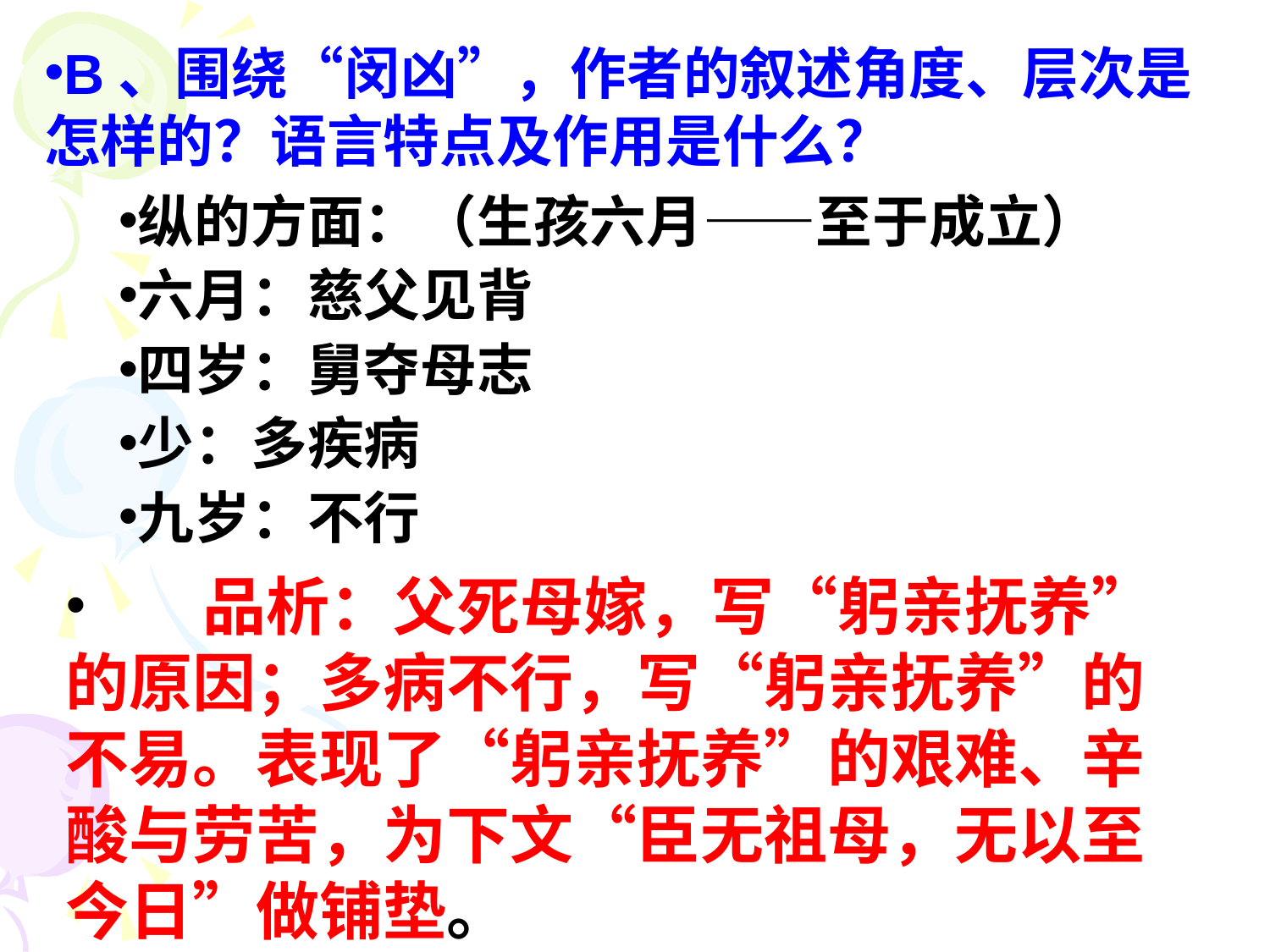

B、围绕“闵凶”，作者的叙述角度、层次是怎样的？语言特点及作用是什么？
纵的方面：（生孩六月——至于成立）
六月：慈父见背
四岁：舅夺母志
少：多疾病
九岁：不行
        品析：父死母嫁，写“躬亲抚养”的原因；多病不行，写“躬亲抚养”的不易。表现了“躬亲抚养”的艰难、辛酸与劳苦，为下文“臣无祖母，无以至今日”做铺垫。